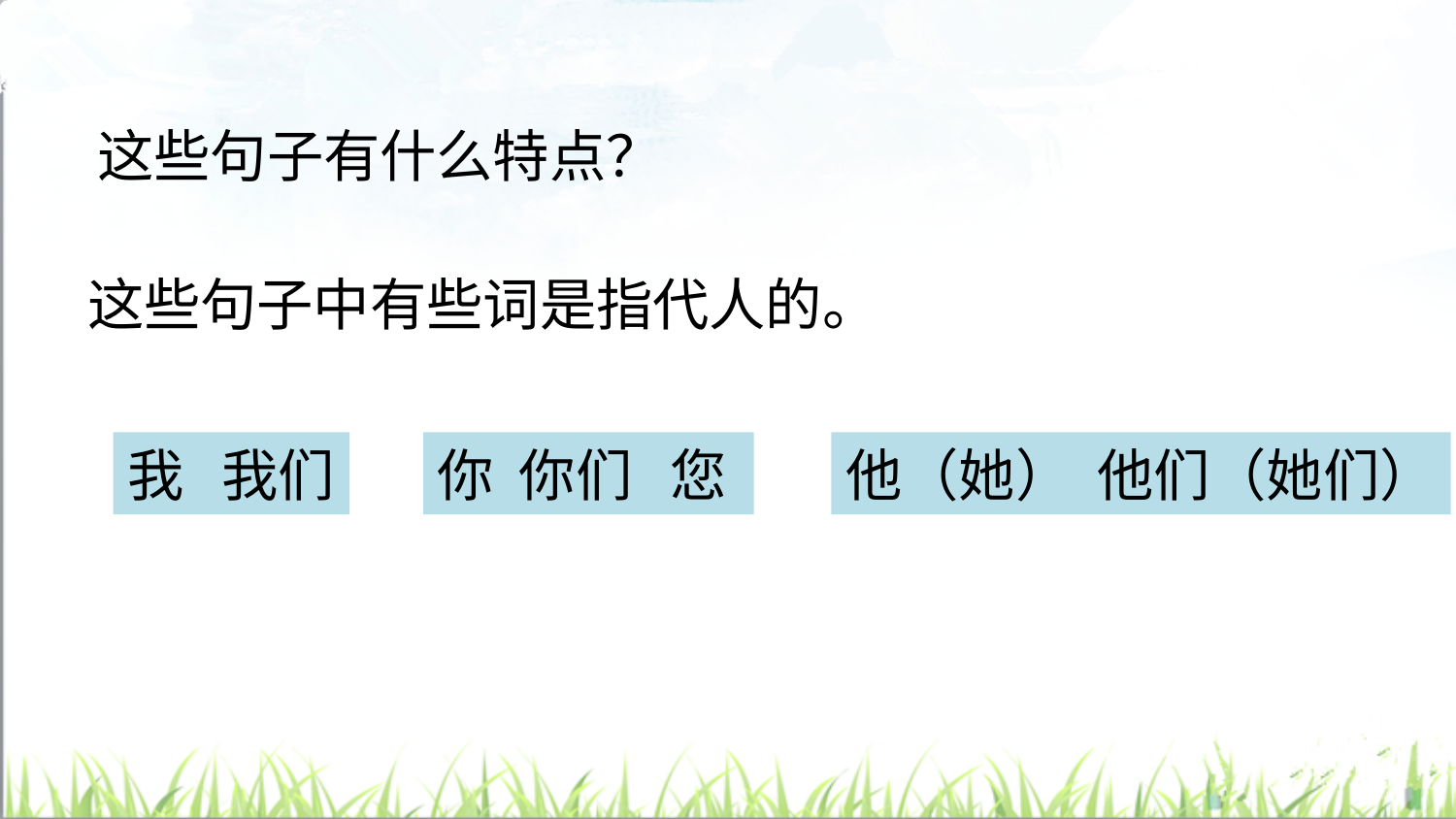

这些句子有什么特点？
这些句子中有些词是指代人的。
我   我们
你  你们   您
他（她）  他们（她们）